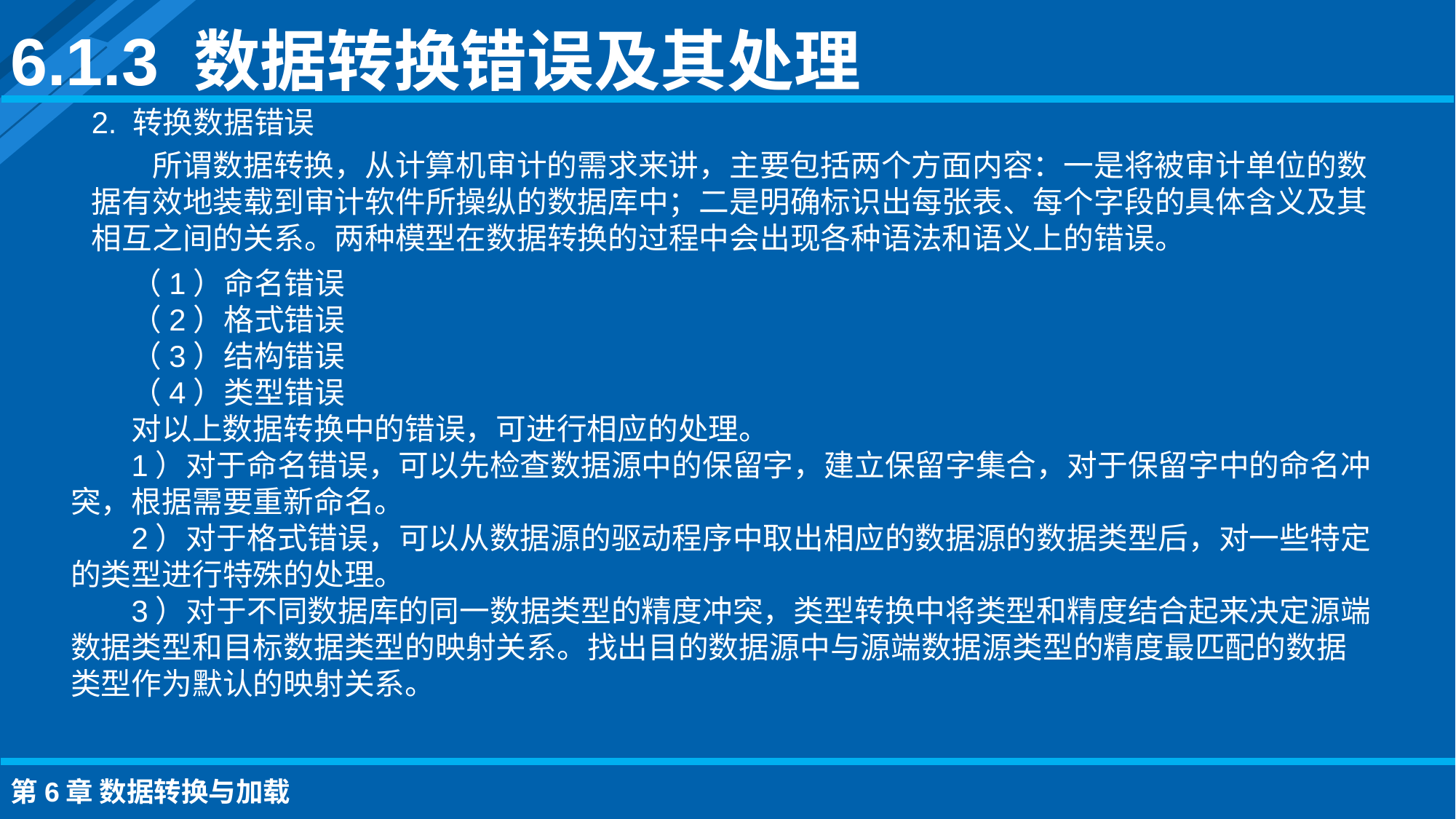

6.1.3 数据转换错误及其处理

2. 转换数据错误
所谓数据转换，从计算机审计的需求来讲，主要包括两个方面内容：一是将被审计单位的数据有效地装载到审计软件所操纵的数据库中；二是明确标识出每张表、每个字段的具体含义及其相互之间的关系。两种模型在数据转换的过程中会出现各种语法和语义上的错误。
（1）命名错误
（2）格式错误
（3）结构错误
（4）类型错误
对以上数据转换中的错误，可进行相应的处理。
1）对于命名错误，可以先检查数据源中的保留字，建立保留字集合，对于保留字中的命名冲突，根据需要重新命名。
2）对于格式错误，可以从数据源的驱动程序中取出相应的数据源的数据类型后，对一些特定的类型进行特殊的处理。
3）对于不同数据库的同一数据类型的精度冲突，类型转换中将类型和精度结合起来决定源端数据类型和目标数据类型的映射关系。找出目的数据源中与源端数据源类型的精度最匹配的数据类型作为默认的映射关系。
第6章 数据转换与加载